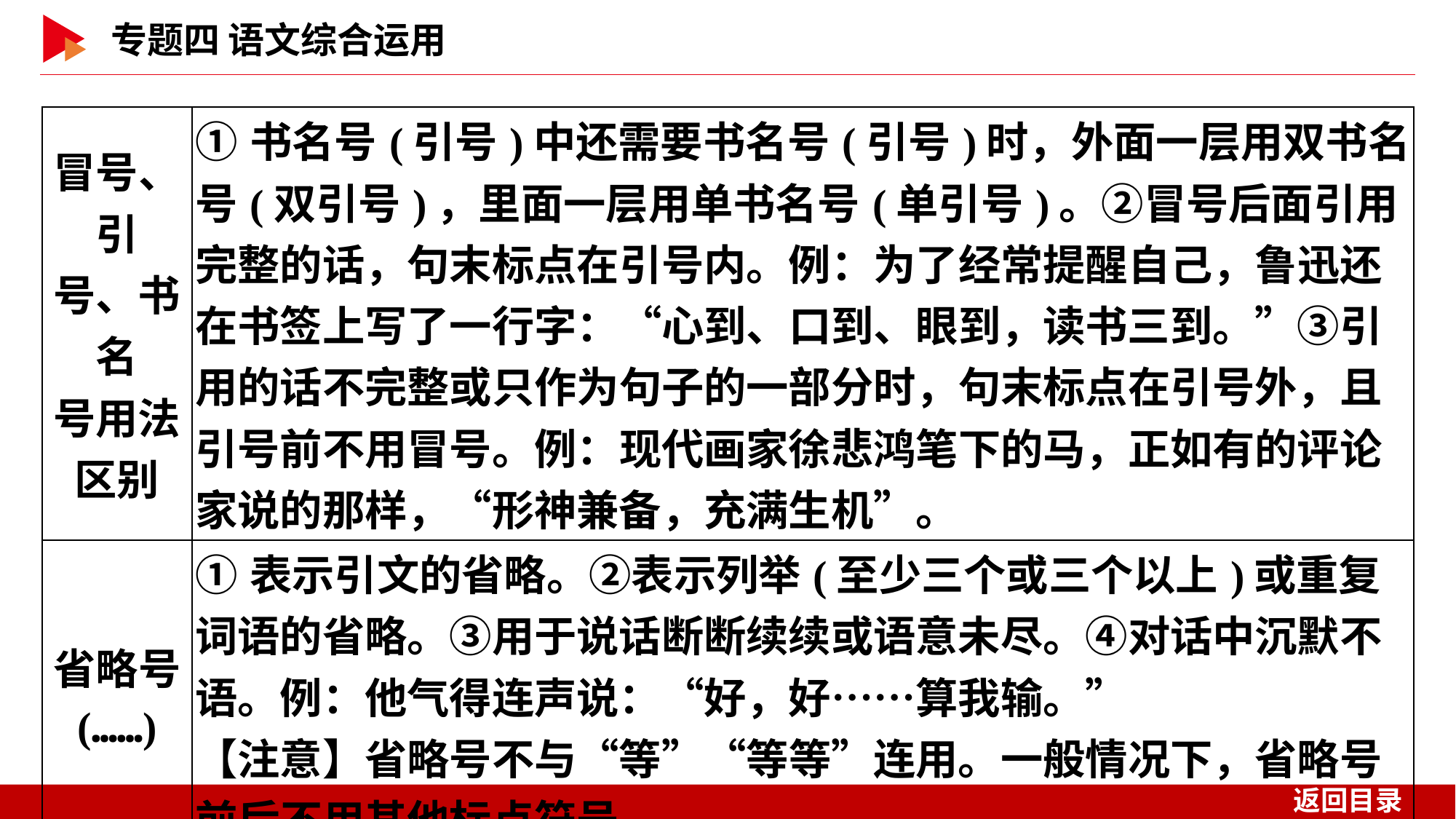

| 冒号、引 号、书名 号用法 区别 | ①书名号(引号)中还需要书名号(引号)时，外面一层用双书名号(双引号)，里面一层用单书名号(单引号)。②冒号后面引用完整的话，句末标点在引号内。例：为了经常提醒自己，鲁迅还在书签上写了一行字：“心到、口到、眼到，读书三到。”③引用的话不完整或只作为句子的一部分时，句末标点在引号外，且引号前不用冒号。例：现代画家徐悲鸿笔下的马，正如有的评论家说的那样，“形神兼备，充满生机”。 |
| --- | --- |
| 省略号 (……) | ①表示引文的省略。②表示列举(至少三个或三个以上)或重复词语的省略。③用于说话断断续续或语意未尽。④对话中沉默不语。例：他气得连声说：“好，好……算我输。” 【注意】省略号不与“等”“等等”连用。一般情况下，省略号前后不用其他标点符号。 |